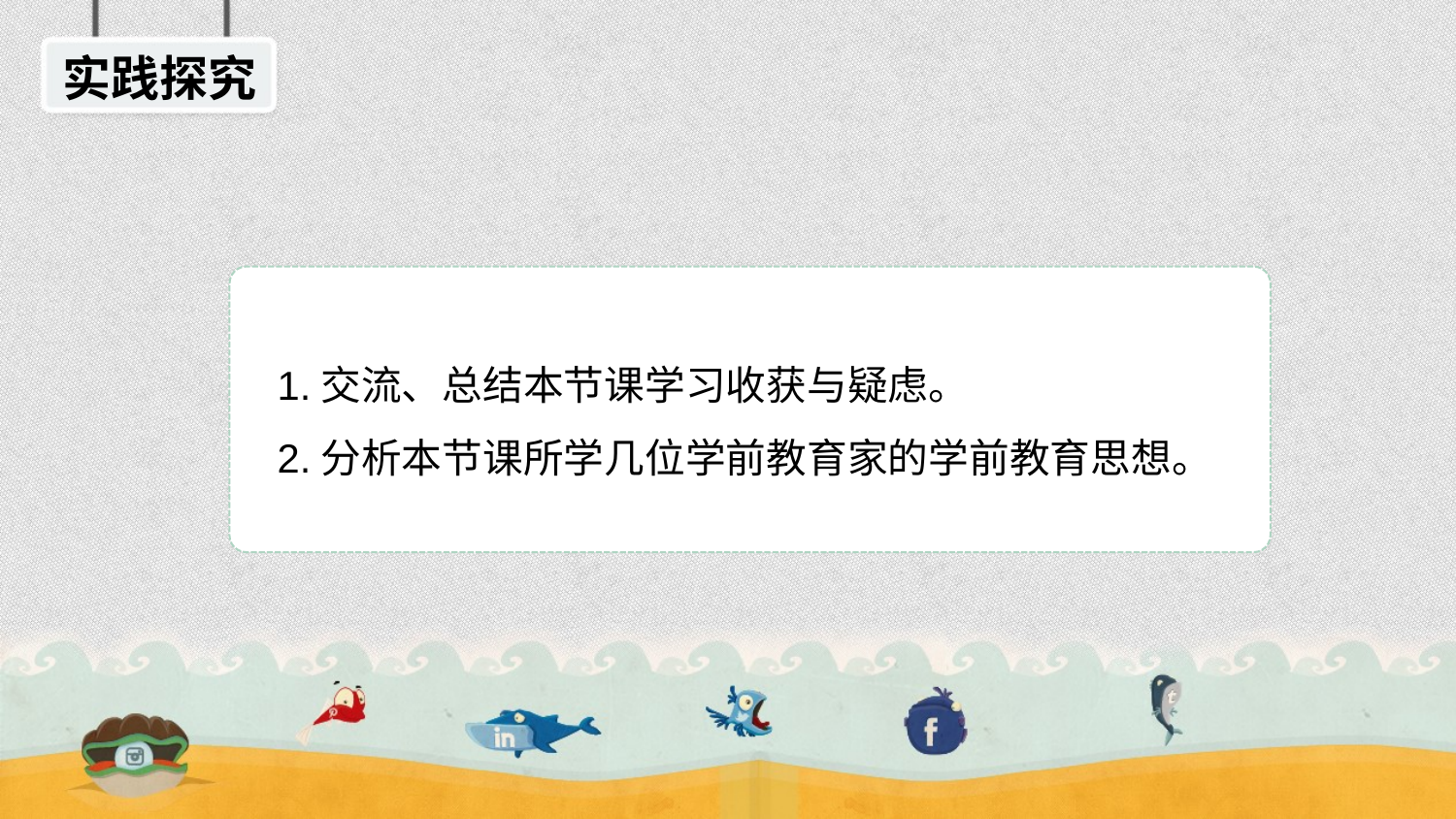

实践探究

   1.交流、总结本节课学习收获与疑虑。
   2.分析本节课所学几位学前教育家的学前教育思想。